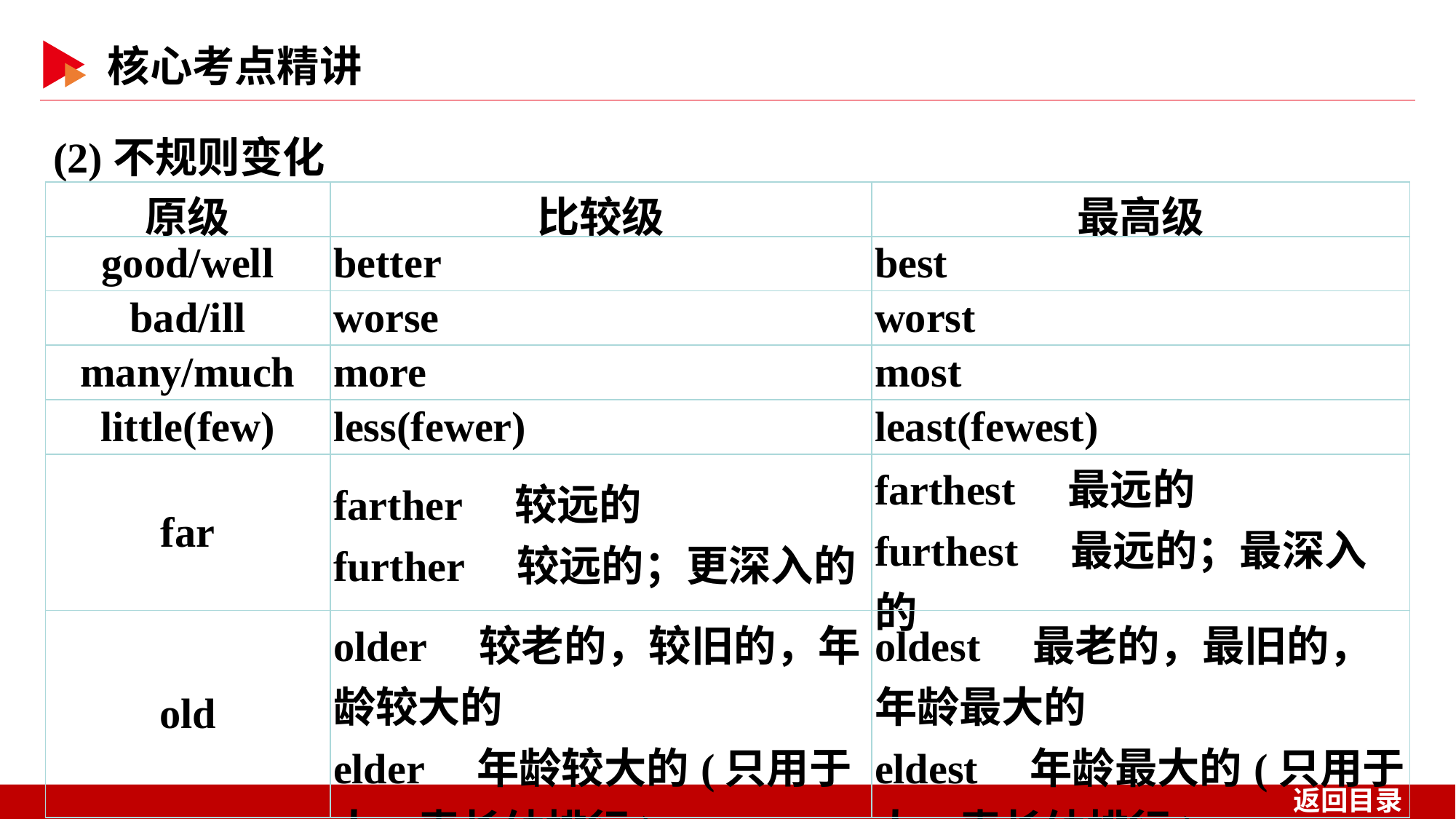

(2)不规则变化
| 原级 | 比较级 | 最高级 |
| --- | --- | --- |
| good/well | better | best |
| bad/ill | worse | worst |
| many/much | more | most |
| little(few) | less(fewer) | least(fewest) |
| far | farther　较远的 further　较远的；更深入的 | farthest　最远的 furthest　最远的；最深入的 |
| old | older　较老的，较旧的，年龄较大的 elder　年龄较大的(只用于人，表长幼排行) | oldest　最老的，最旧的，年龄最大的 eldest　年龄最大的(只用于人，表长幼排行) |